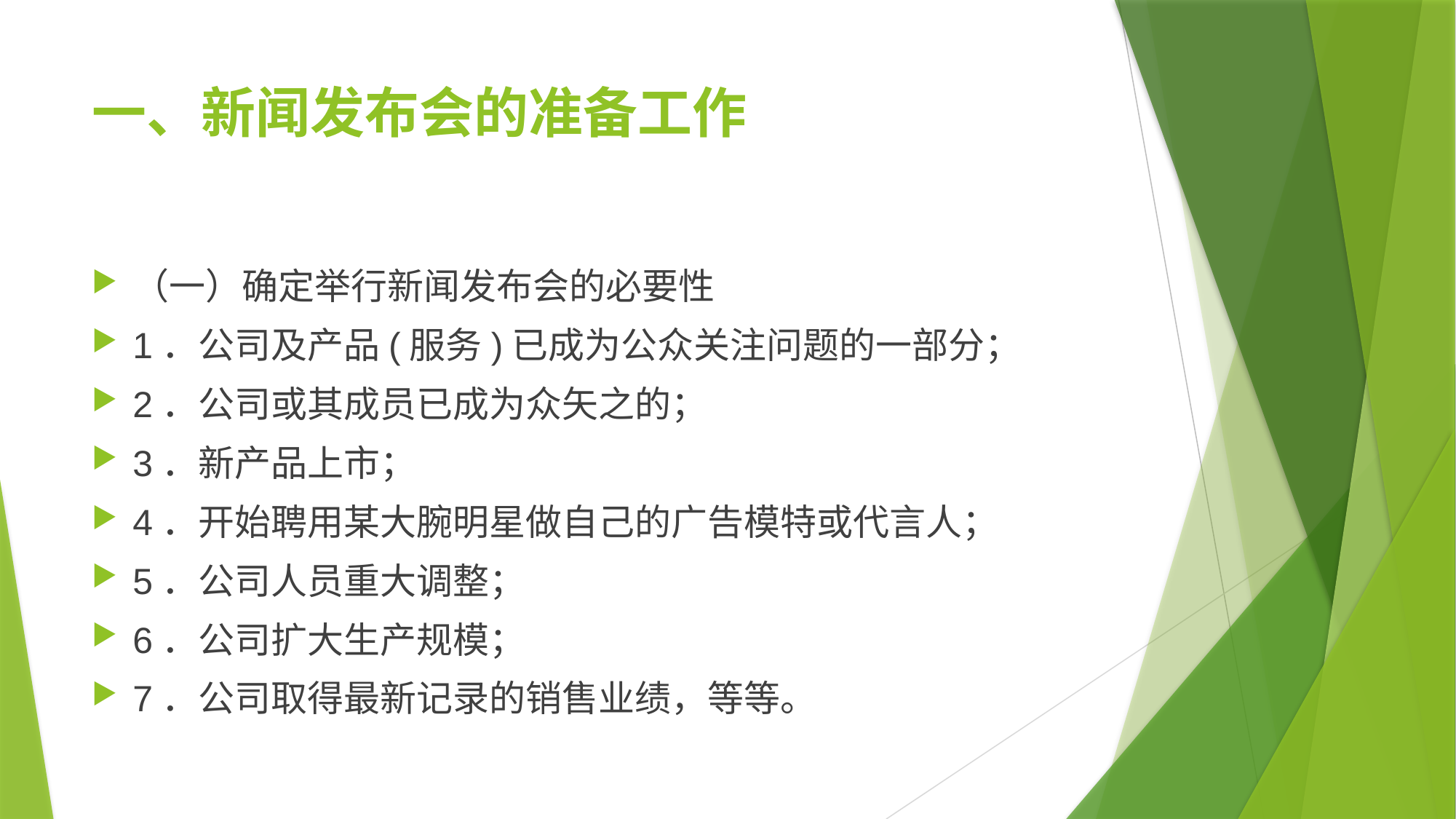

# 一、新闻发布会的准备工作
（一）确定举行新闻发布会的必要性
1．公司及产品(服务)已成为公众关注问题的一部分；
2．公司或其成员已成为众矢之的；
3．新产品上市；
4．开始聘用某大腕明星做自己的广告模特或代言人；
5．公司人员重大调整；
6．公司扩大生产规模；
7．公司取得最新记录的销售业绩，等等。